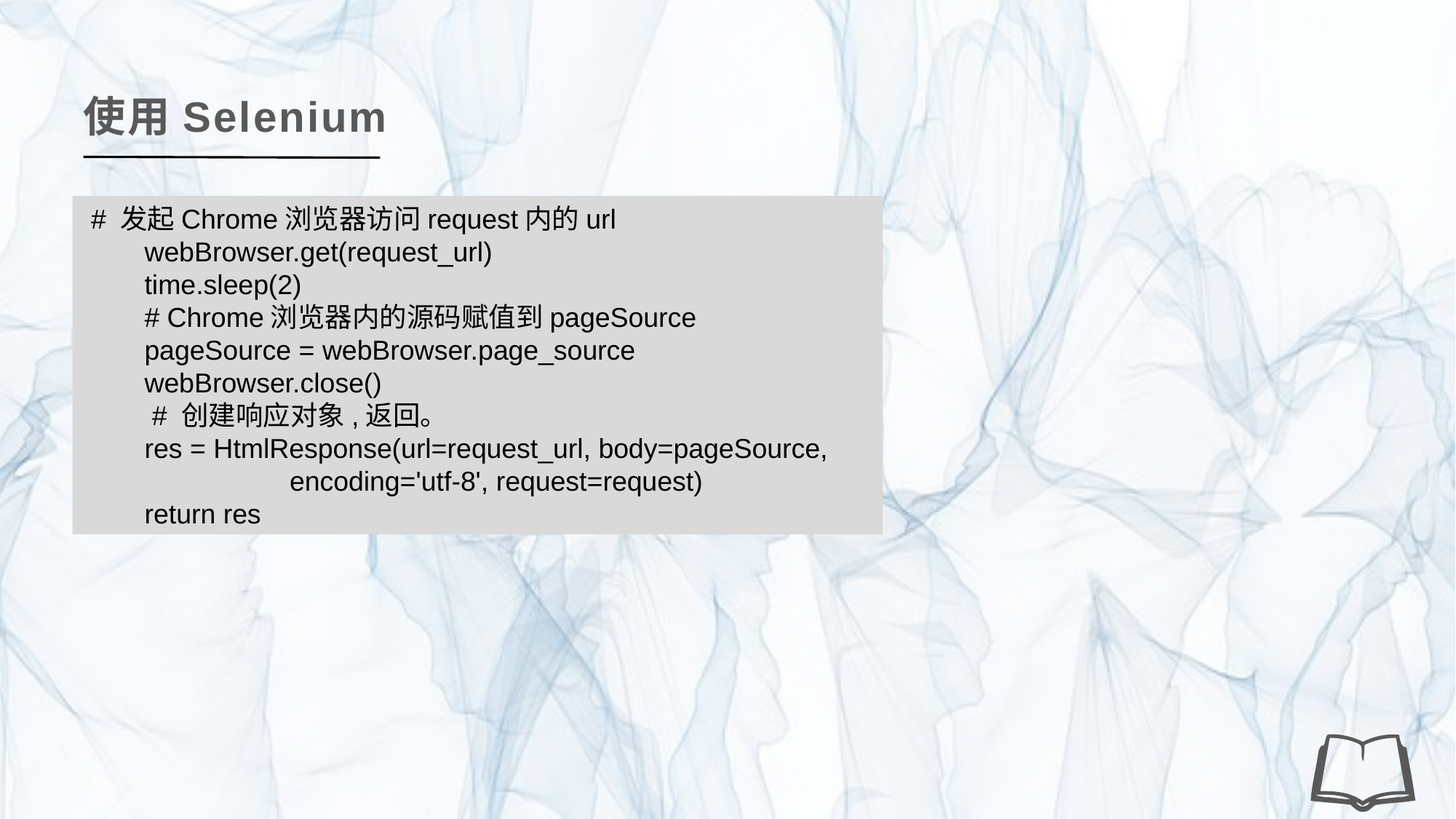

使用Selenium
 # 发起Chrome浏览器访问request内的url
        webBrowser.get(request_url)
        time.sleep(2)
        # Chrome浏览器内的源码赋值到pageSource
        pageSource = webBrowser.page_source
        webBrowser.close()
         # 创建响应对象,返回。
        res = HtmlResponse(url=request_url, body=pageSource,
                           encoding='utf-8', request=request)
        return res

16